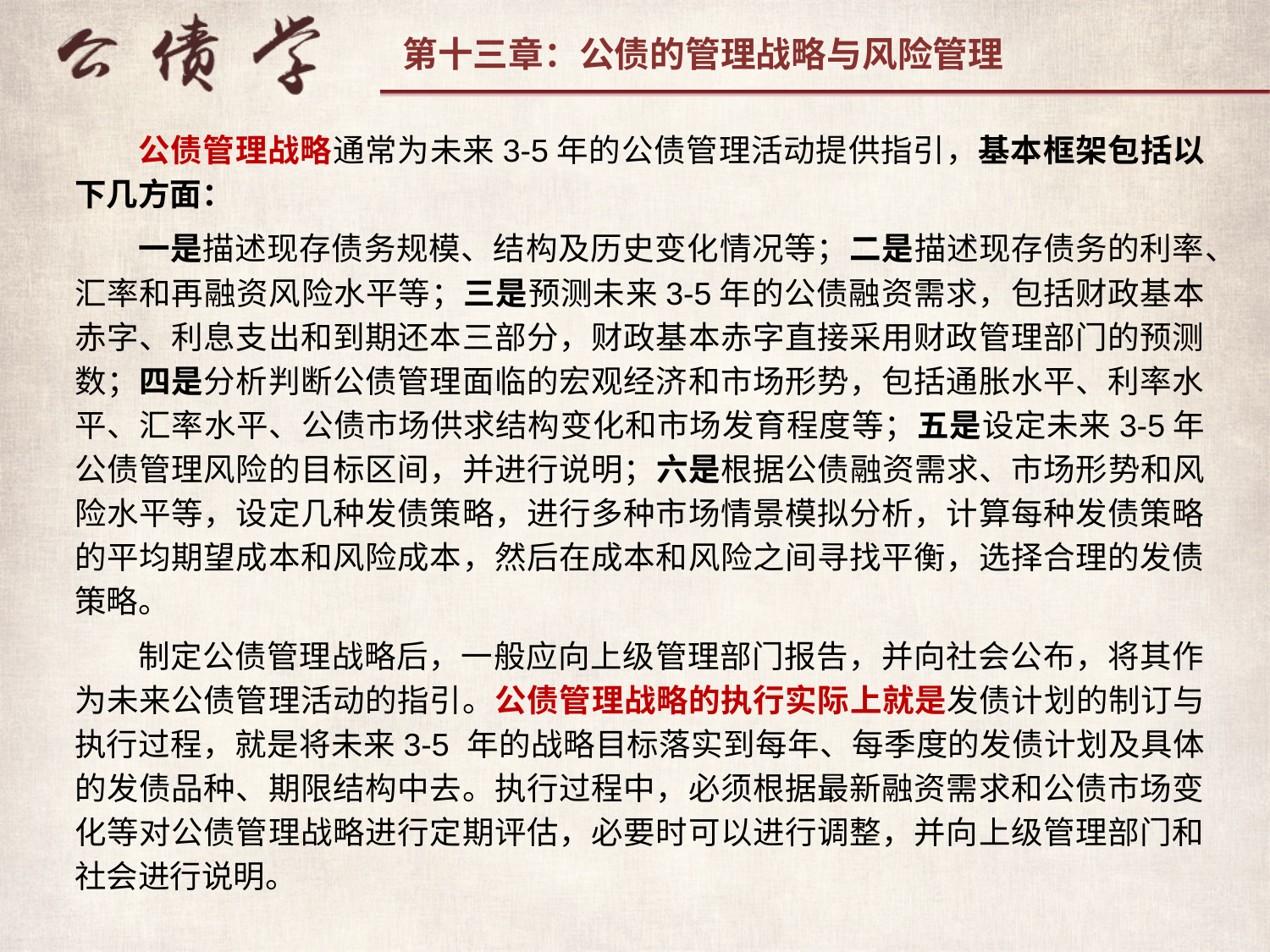

公债管理战略通常为未来3-5年的公债管理活动提供指引，基本框架包括以下几方面：
一是描述现存债务规模、结构及历史变化情况等；二是描述现存债务的利率、汇率和再融资风险水平等；三是预测未来3-5年的公债融资需求，包括财政基本赤字、利息支出和到期还本三部分，财政基本赤字直接采用财政管理部门的预测数；四是分析判断公债管理面临的宏观经济和市场形势，包括通胀水平、利率水平、汇率水平、公债市场供求结构变化和市场发育程度等；五是设定未来3-5年公债管理风险的目标区间，并进行说明；六是根据公债融资需求、市场形势和风险水平等，设定几种发债策略，进行多种市场情景模拟分析，计算每种发债策略的平均期望成本和风险成本，然后在成本和风险之间寻找平衡，选择合理的发债策略。
制定公债管理战略后，一般应向上级管理部门报告，并向社会公布，将其作为未来公债管理活动的指引。公债管理战略的执行实际上就是发债计划的制订与执行过程，就是将未来3-5 年的战略目标落实到每年、每季度的发债计划及具体的发债品种、期限结构中去。执行过程中，必须根据最新融资需求和公债市场变化等对公债管理战略进行定期评估，必要时可以进行调整，并向上级管理部门和社会进行说明。
5